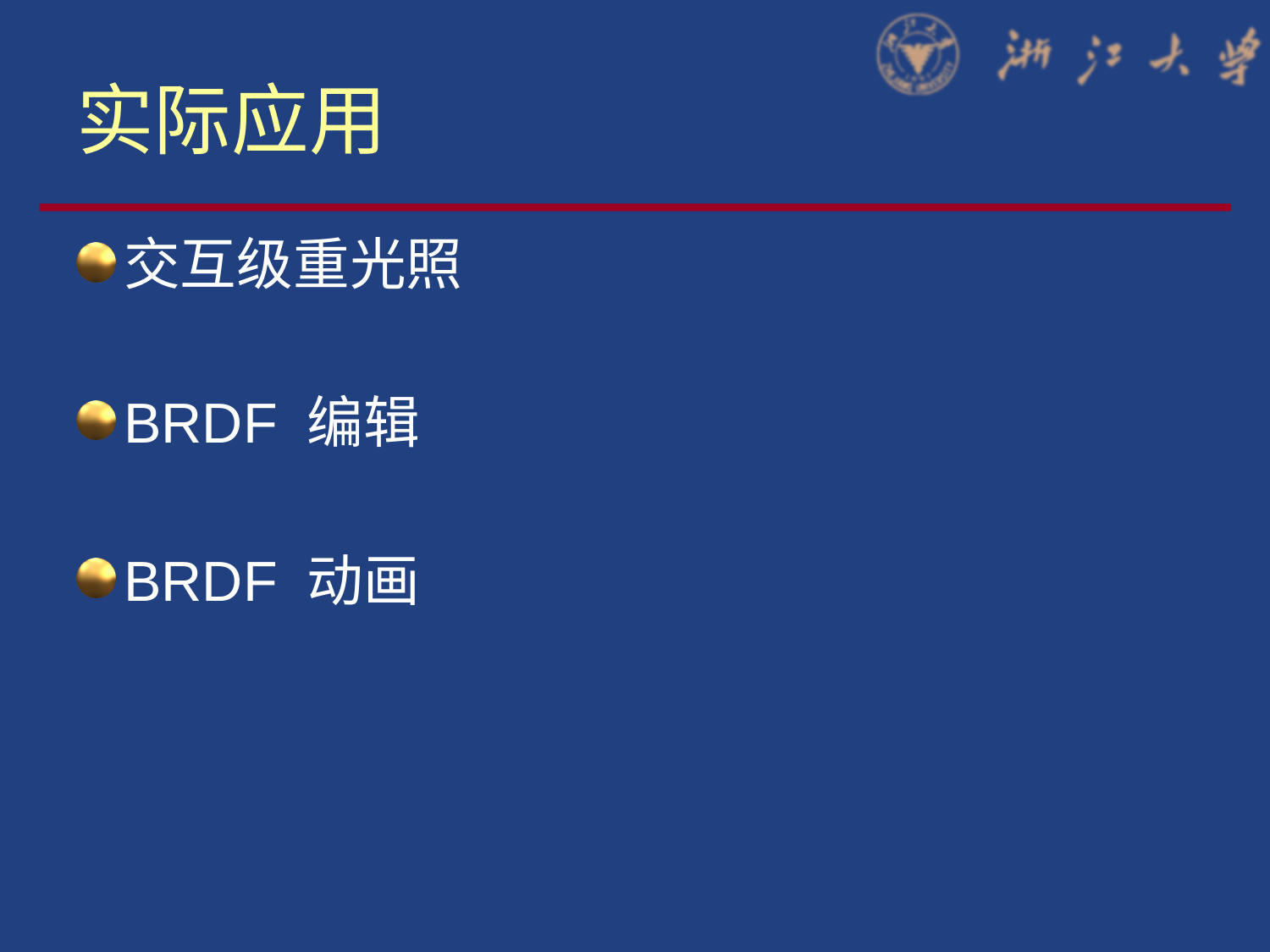

# 实际应用
交互级重光照

BRDF 编辑

BRDF 动画